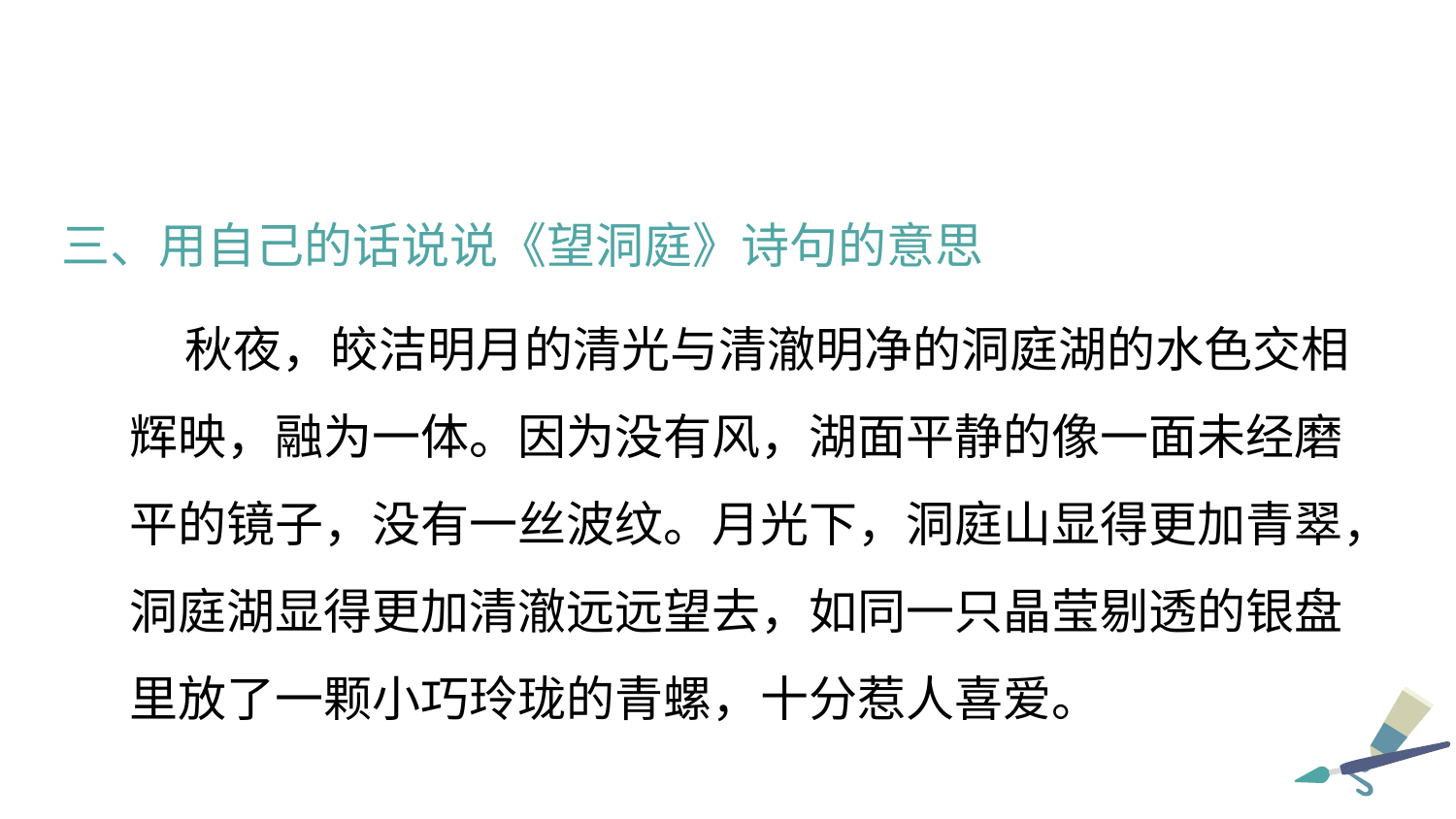

三、用自己的话说说《望洞庭》诗句的意思
    秋夜，皎洁明月的清光与清澈明净的洞庭湖的水色交相辉映，融为一体。因为没有风，湖面平静的像一面未经磨平的镜子，没有一丝波纹。月光下，洞庭山显得更加青翠，洞庭湖显得更加清澈远远望去，如同一只晶莹剔透的银盘里放了一颗小巧玲珑的青螺，十分惹人喜爱。